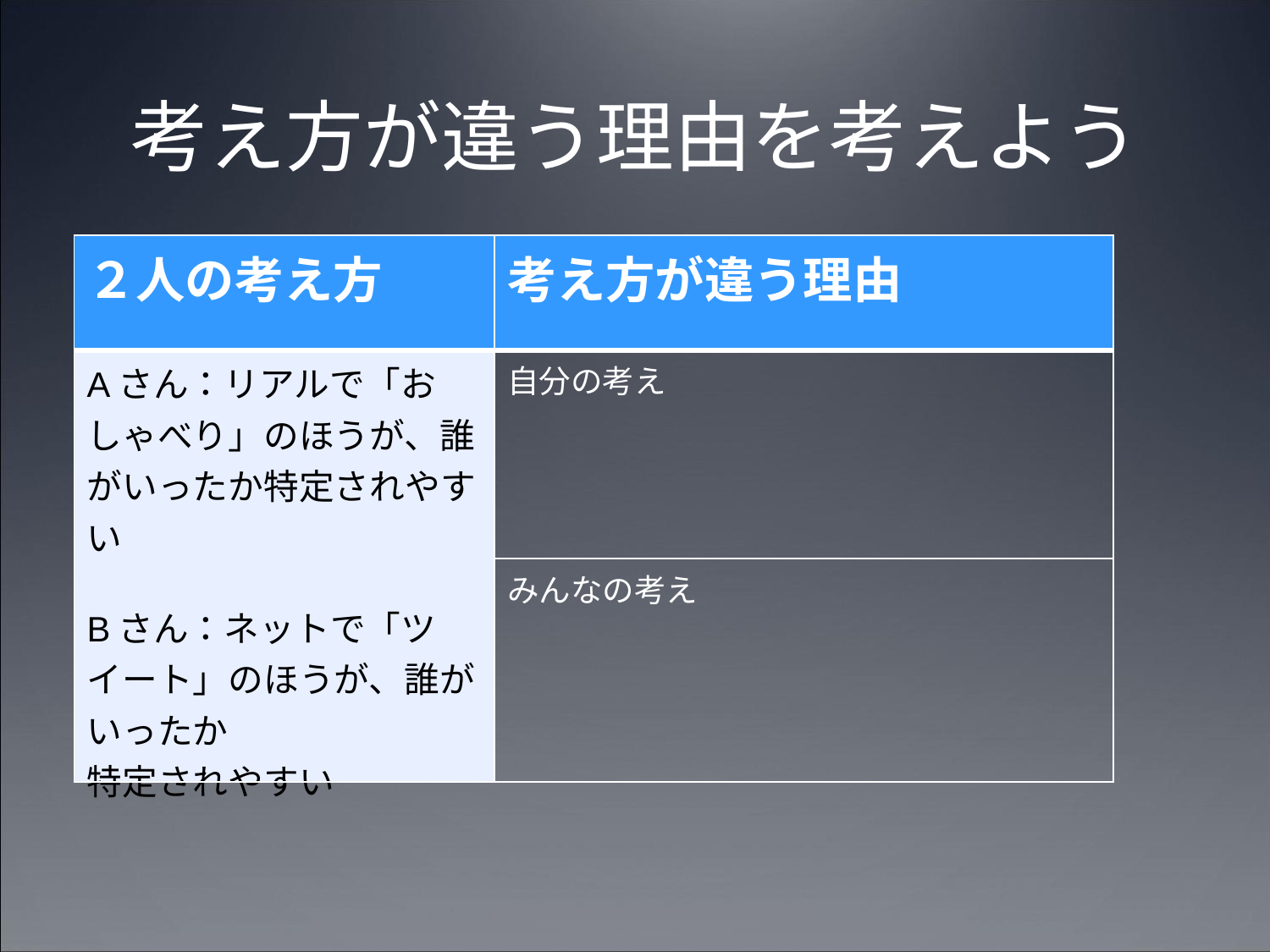

考え方が違う理由を考えよう
| ２人の考え方 | 考え方が違う理由 |
| --- | --- |
| Aさん：リアルで「おしゃべり」のほうが、誰がいったか特定されやすい   Bさん：ネットで「ツイート」のほうが、誰がいったか 特定されやすい | 自分の考え |
|  | みんなの考え |